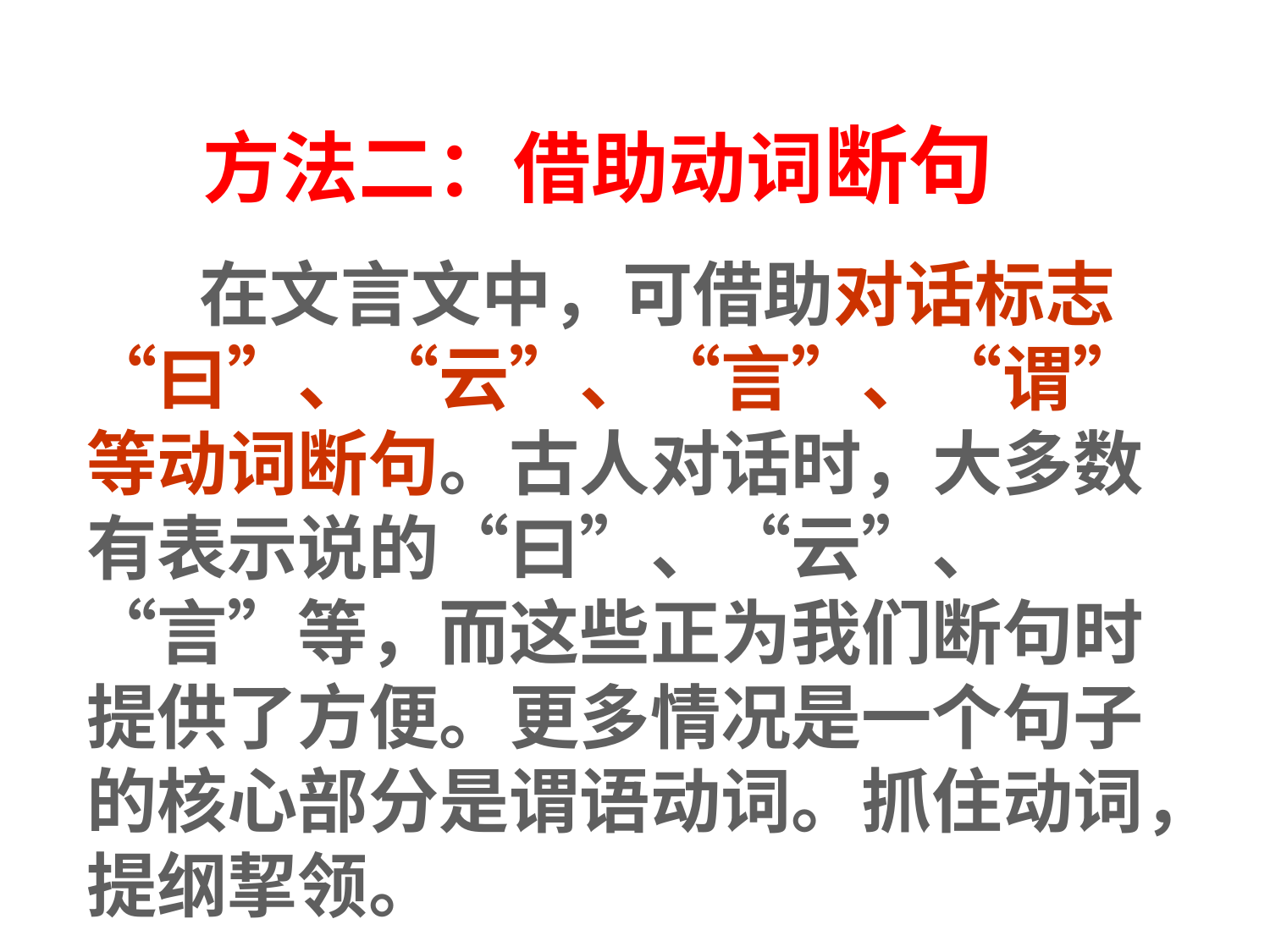

方法二：借助动词断句
　　在文言文中，可借助对话标志“曰”、“云”、“言”、“谓”等动词断句。古人对话时，大多数有表示说的“曰”、“云”、“言”等，而这些正为我们断句时提供了方便。更多情况是一个句子的核心部分是谓语动词。抓住动词，提纲挈领。
#
